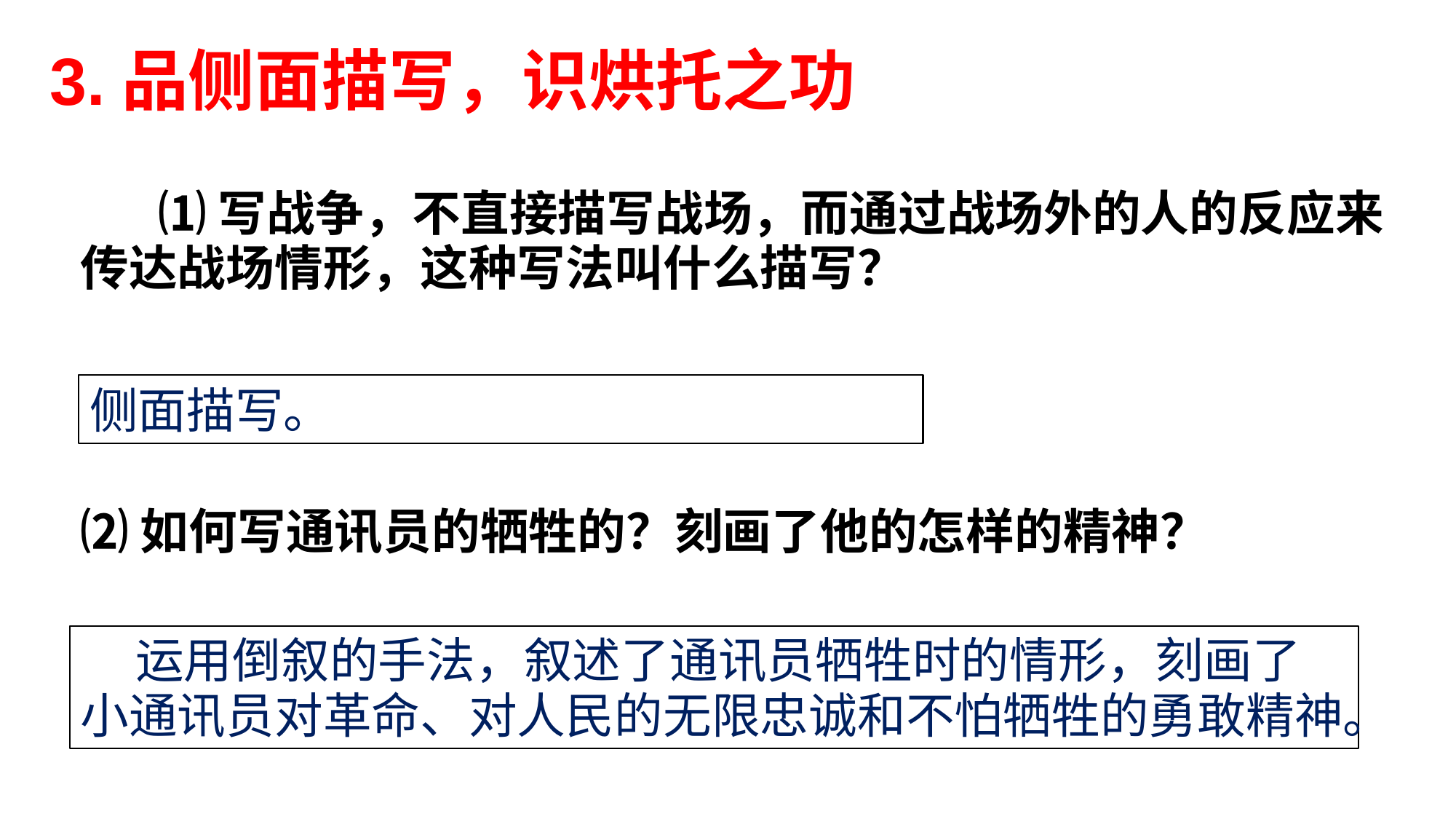

3.品侧面描写，识烘托之功
       ⑴写战争，不直接描写战场，而通过战场外的人的反应来传达战场情形，这种写法叫什么描写？
侧面描写。
⑵如何写通讯员的牺牲的？刻画了他的怎样的精神？
    运用倒叙的手法，叙述了通讯员牺牲时的情形，刻画了小通讯员对革命、对人民的无限忠诚和不怕牺牲的勇敢精神。